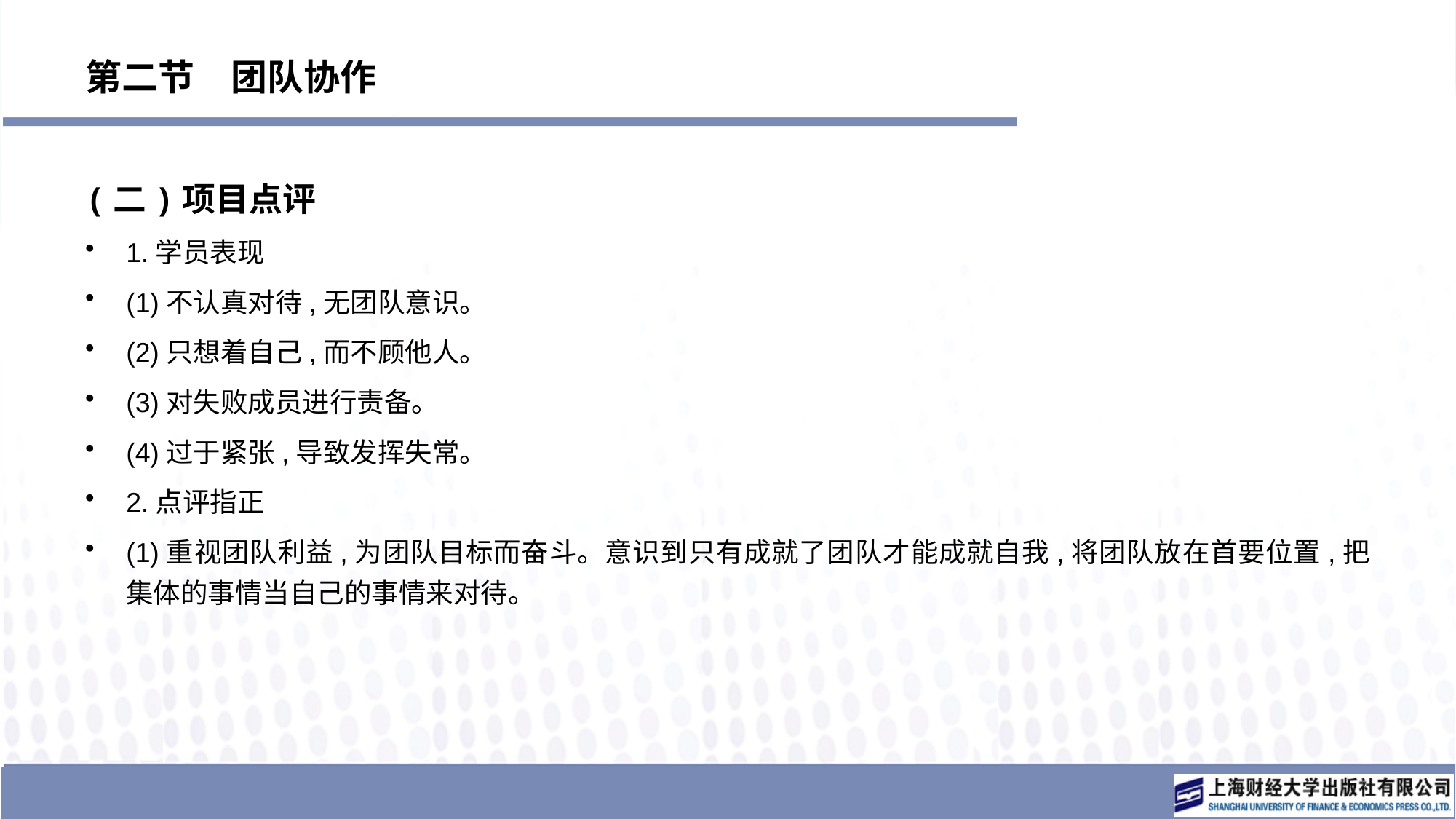

# 第二节　团队协作
(二)项目点评
1.学员表现
(1)不认真对待,无团队意识。
(2)只想着自己,而不顾他人。
(3)对失败成员进行责备。
(4)过于紧张,导致发挥失常。
2.点评指正
(1)重视团队利益,为团队目标而奋斗。意识到只有成就了团队才能成就自我,将团队放在首要位置,把集体的事情当自己的事情来对待。